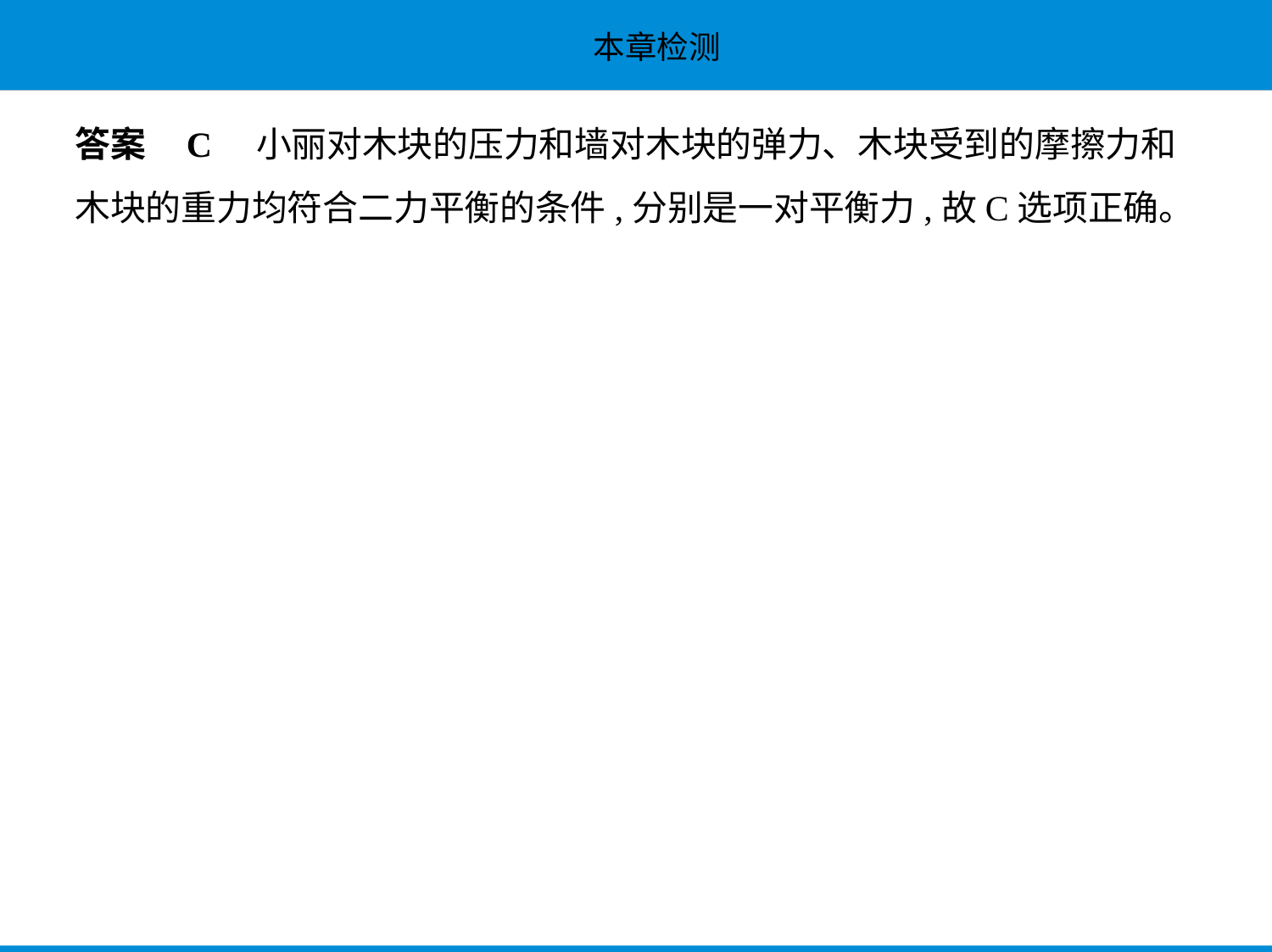

答案    C　小丽对木块的压力和墙对木块的弹力、木块受到的摩擦力和
木块的重力均符合二力平衡的条件,分别是一对平衡力,故C选项正确。